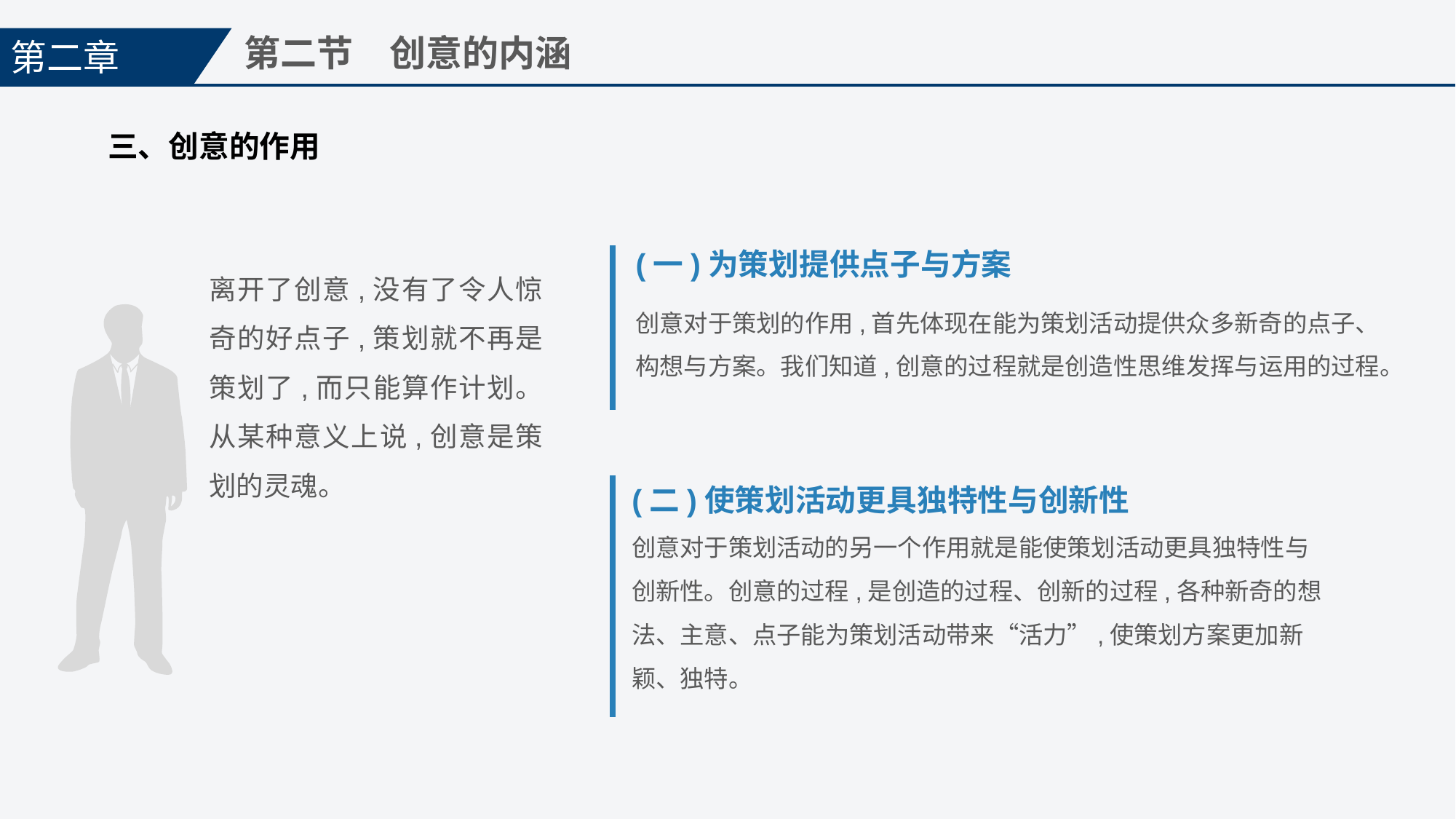

第二章
第二节　创意的内涵
三、创意的作用
(一)为策划提供点子与方案
创意对于策划的作用,首先体现在能为策划活动提供众多新奇的点子、构想与方案。我们知道,创意的过程就是创造性思维发挥与运用的过程。
离开了创意,没有了令人惊奇的好点子,策划就不再是策划了,而只能算作计划。从某种意义上说,创意是策划的灵魂。

(二)使策划活动更具独特性与创新性
创意对于策划活动的另一个作用就是能使策划活动更具独特性与创新性。创意的过程,是创造的过程、创新的过程,各种新奇的想法、主意、点子能为策划活动带来“活力”,使策划方案更加新颖、独特。